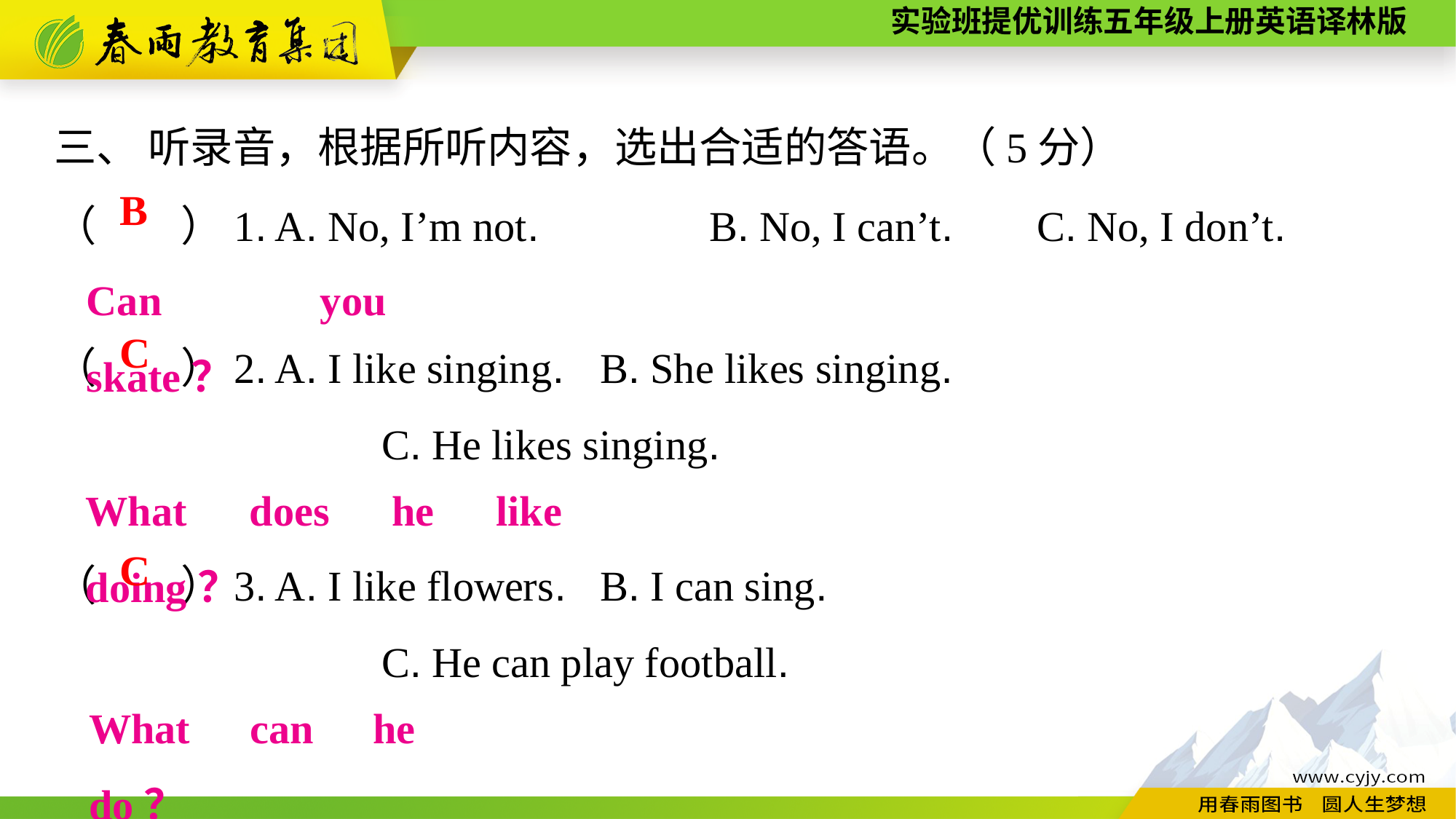

三、 听录音，根据所听内容，选出合适的答语。（5分）
（　　）1. A. No, I’m not.		B. No, I can’t.	C. No, I don’t.

（　　）2. A. I like singing.	B. She likes singing.
			C. He likes singing.

（　　）3. A. I like flowers.	B. I can sing.
			C. He can play football.
B
Can you skate？
C
What does he like doing？
C
What can he do？